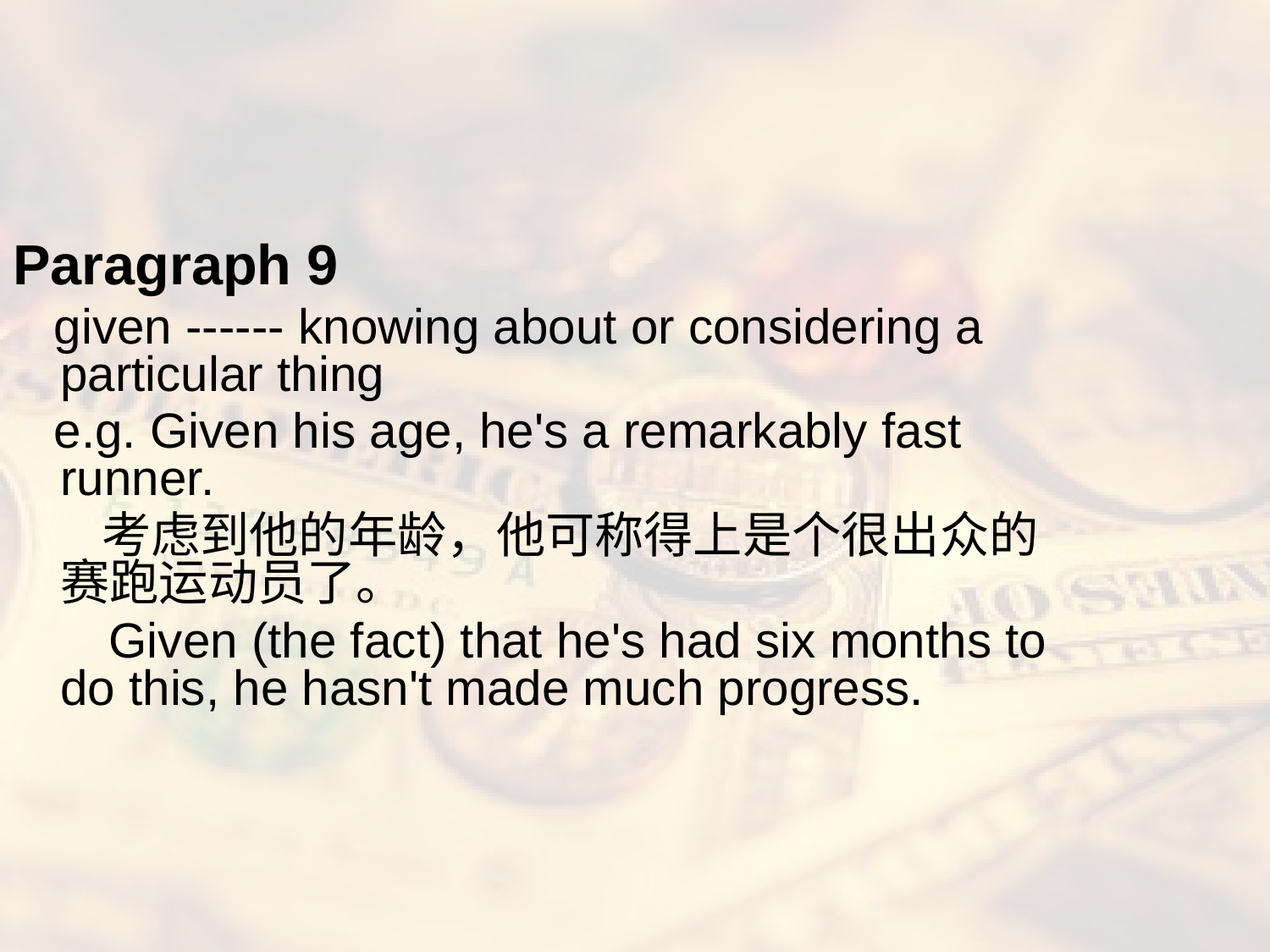

#
Paragraph 9
   given ------ knowing about or considering a particular thing
   e.g. Given his age, he's a remarkably fast runner.
       考虑到他的年龄，他可称得上是个很出众的赛跑运动员了。
       Given (the fact) that he's had six months to do this, he hasn't made much progress.